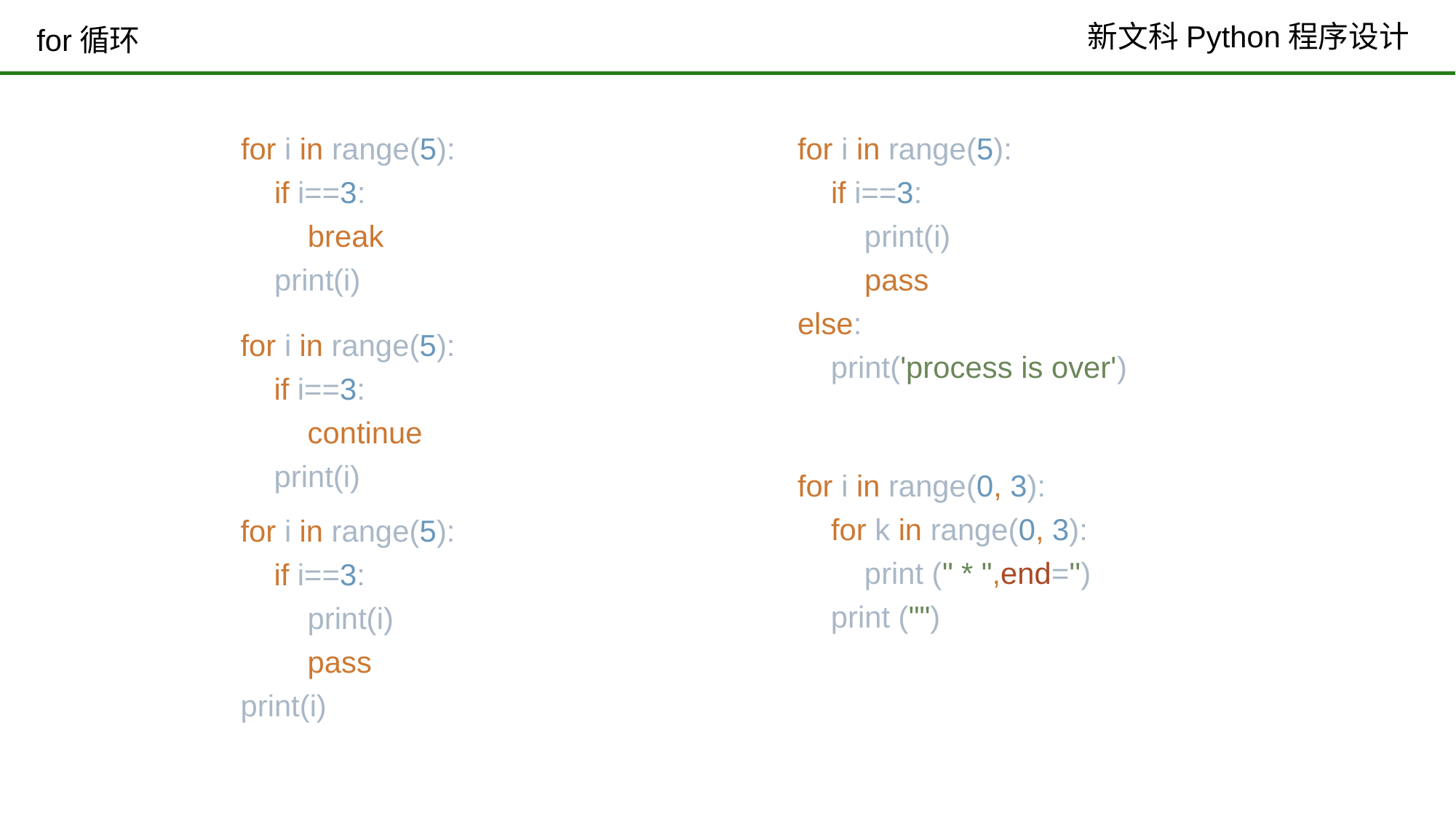

# for循环
for i in range(5):
    if i==3:
        break
    print(i)
for i in range(5):
    if i==3:
        continue
    print(i)
for i in range(5):
    if i==3:
        print(i)
        pass
print(i)
for i in range(5):
    if i==3:
        print(i)
        pass
else:
    print('process is over')
for i in range(0, 3):
    for k in range(0, 3):
        print (" * ",end='')
    print ("")